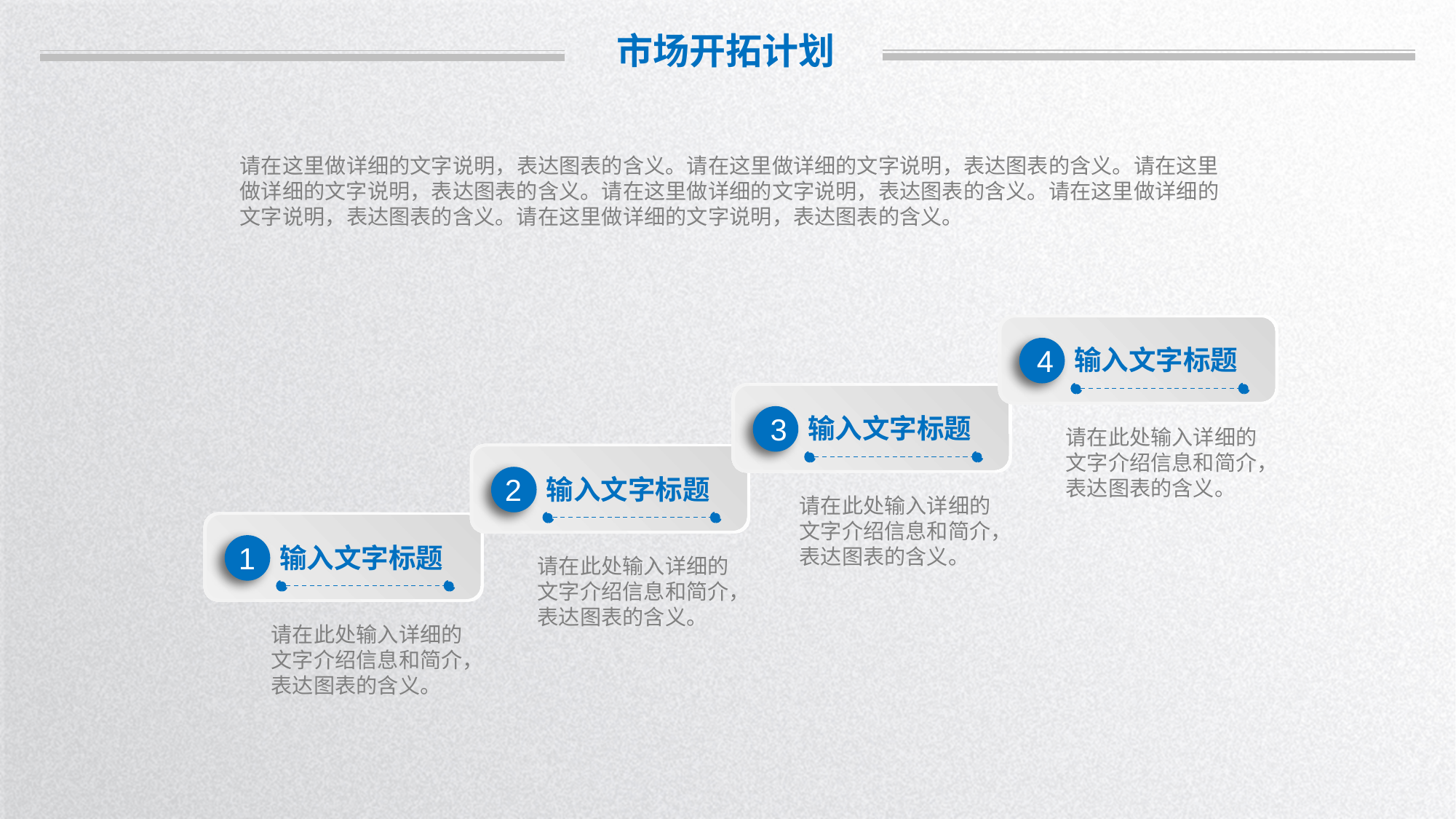

市场开拓计划
请在这里做详细的文字说明，表达图表的含义。请在这里做详细的文字说明，表达图表的含义。请在这里
做详细的文字说明，表达图表的含义。请在这里做详细的文字说明，表达图表的含义。请在这里做详细的
文字说明，表达图表的含义。请在这里做详细的文字说明，表达图表的含义。

4
输入文字标题

3
输入文字标题
请在此处输入详细的文字介绍信息和简介，表达图表的含义。

2
输入文字标题
请在此处输入详细的文字介绍信息和简介，表达图表的含义。

1
输入文字标题
请在此处输入详细的文字介绍信息和简介，表达图表的含义。

请在此处输入详细的文字介绍信息和简介，表达图表的含义。